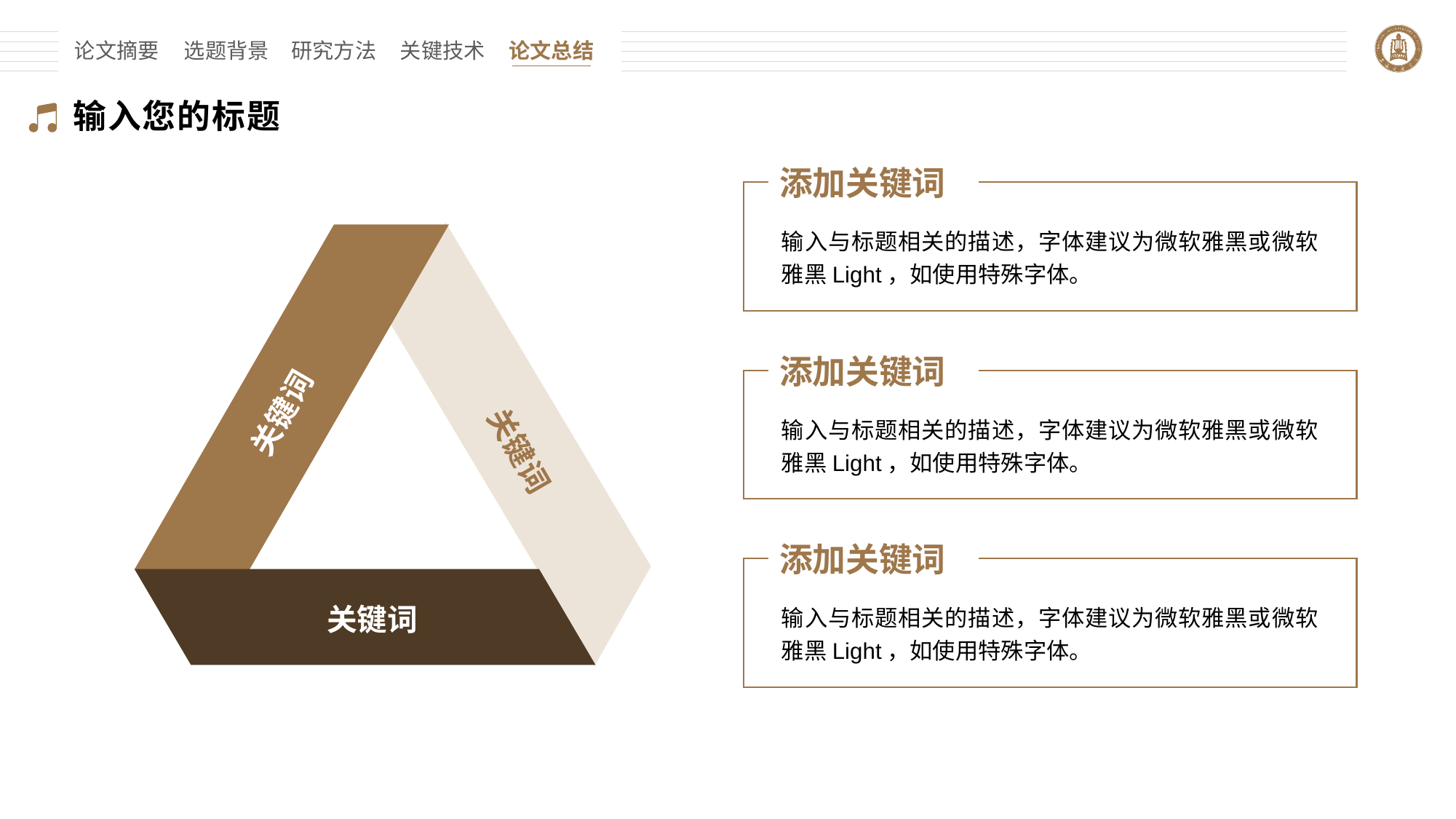

论文摘要
选题背景
研究方法
关键技术
论文总结
输入您的标题

添加关键词

输入与标题相关的描述，字体建议为微软雅黑或微软雅黑Light，如使用特殊字体。

添加关键词

关键词
输入与标题相关的描述，字体建议为微软雅黑或微软雅黑Light，如使用特殊字体。
关键词
添加关键词

输入与标题相关的描述，字体建议为微软雅黑或微软雅黑Light，如使用特殊字体。
关键词